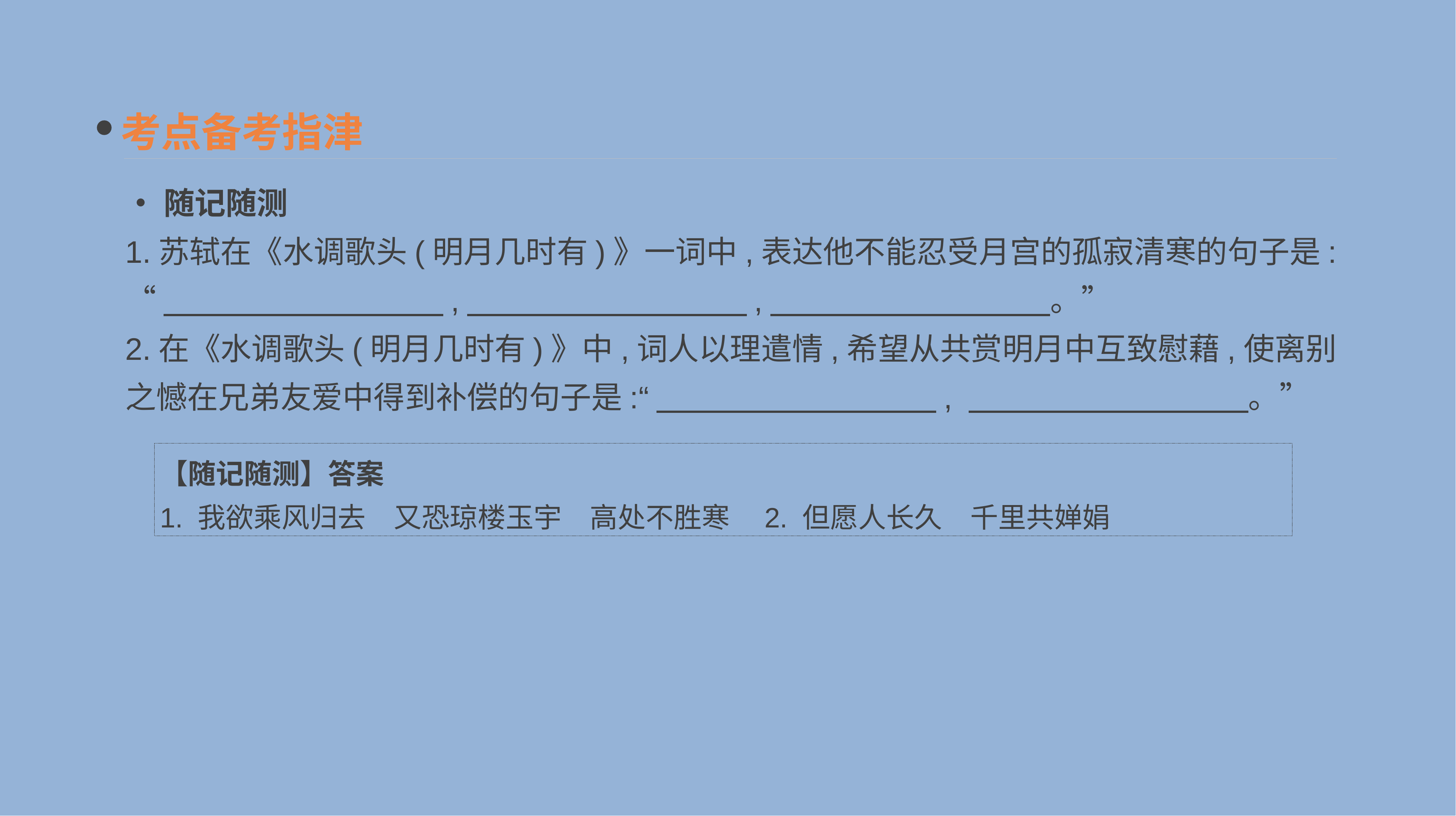

考点备考指津

•随记随测
1.苏轼在《水调歌头(明月几时有)》一词中,表达他不能忍受月宫的孤寂清寒的句子是:
“　　　　　　　　　,　　　　　　　　　,　　　　　　　　　。”
2.在《水调歌头(明月几时有)》中,词人以理遣情,希望从共赏明月中互致慰藉,使离别之憾在兄弟友爱中得到补偿的句子是:“　　　　　　　　　, 　　　　　　　　　。”
【随记随测】答案
1. 我欲乘风归去　又恐琼楼玉宇　高处不胜寒　2. 但愿人长久　千里共婵娟